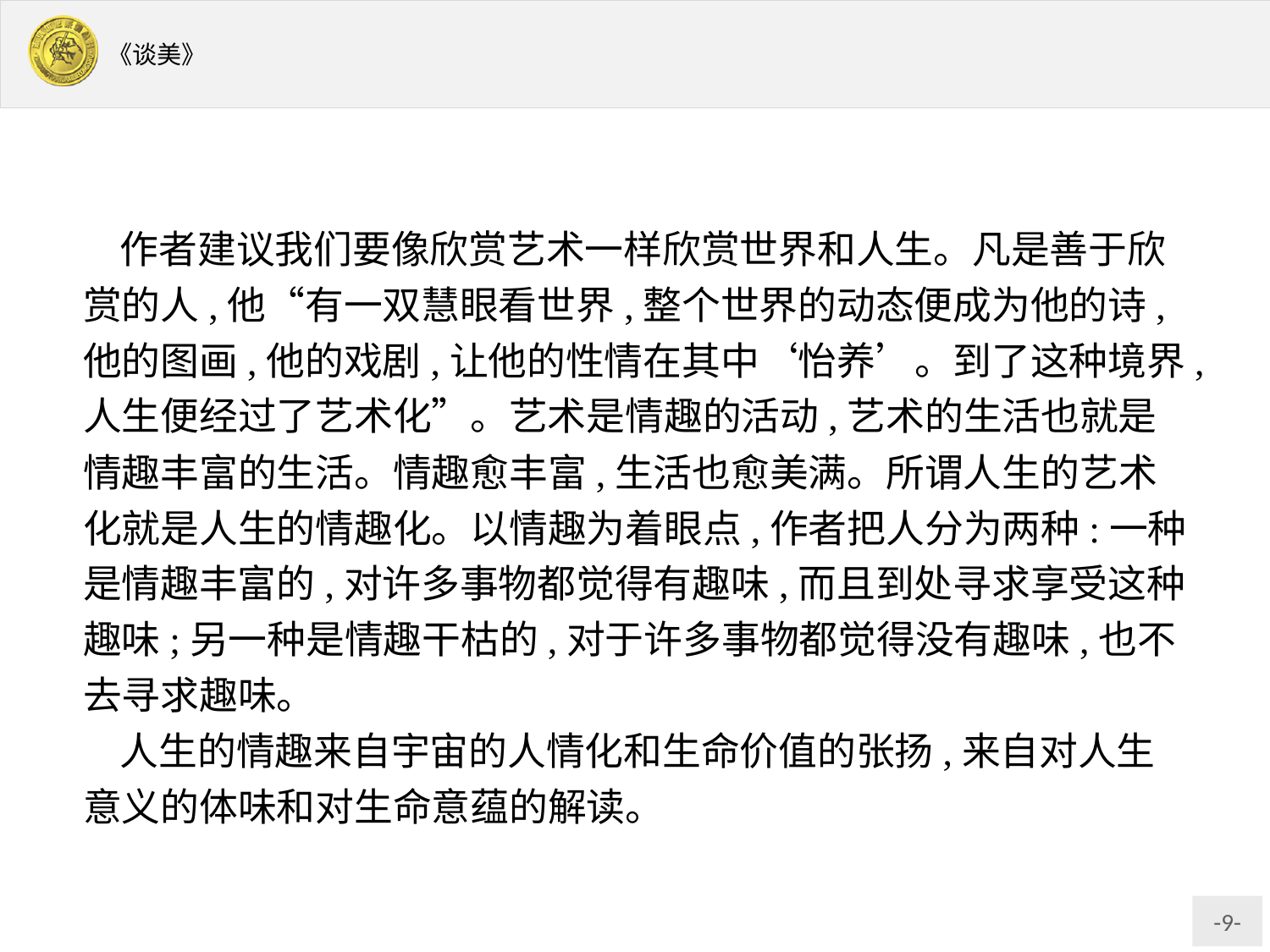

作者建议我们要像欣赏艺术一样欣赏世界和人生。凡是善于欣赏的人,他“有一双慧眼看世界,整个世界的动态便成为他的诗,他的图画,他的戏剧,让他的性情在其中‘怡养’。到了这种境界,人生便经过了艺术化”。艺术是情趣的活动,艺术的生活也就是情趣丰富的生活。情趣愈丰富,生活也愈美满。所谓人生的艺术化就是人生的情趣化。以情趣为着眼点,作者把人分为两种:一种是情趣丰富的,对许多事物都觉得有趣味,而且到处寻求享受这种趣味;另一种是情趣干枯的,对于许多事物都觉得没有趣味,也不去寻求趣味。
人生的情趣来自宇宙的人情化和生命价值的张扬,来自对人生意义的体味和对生命意蕴的解读。